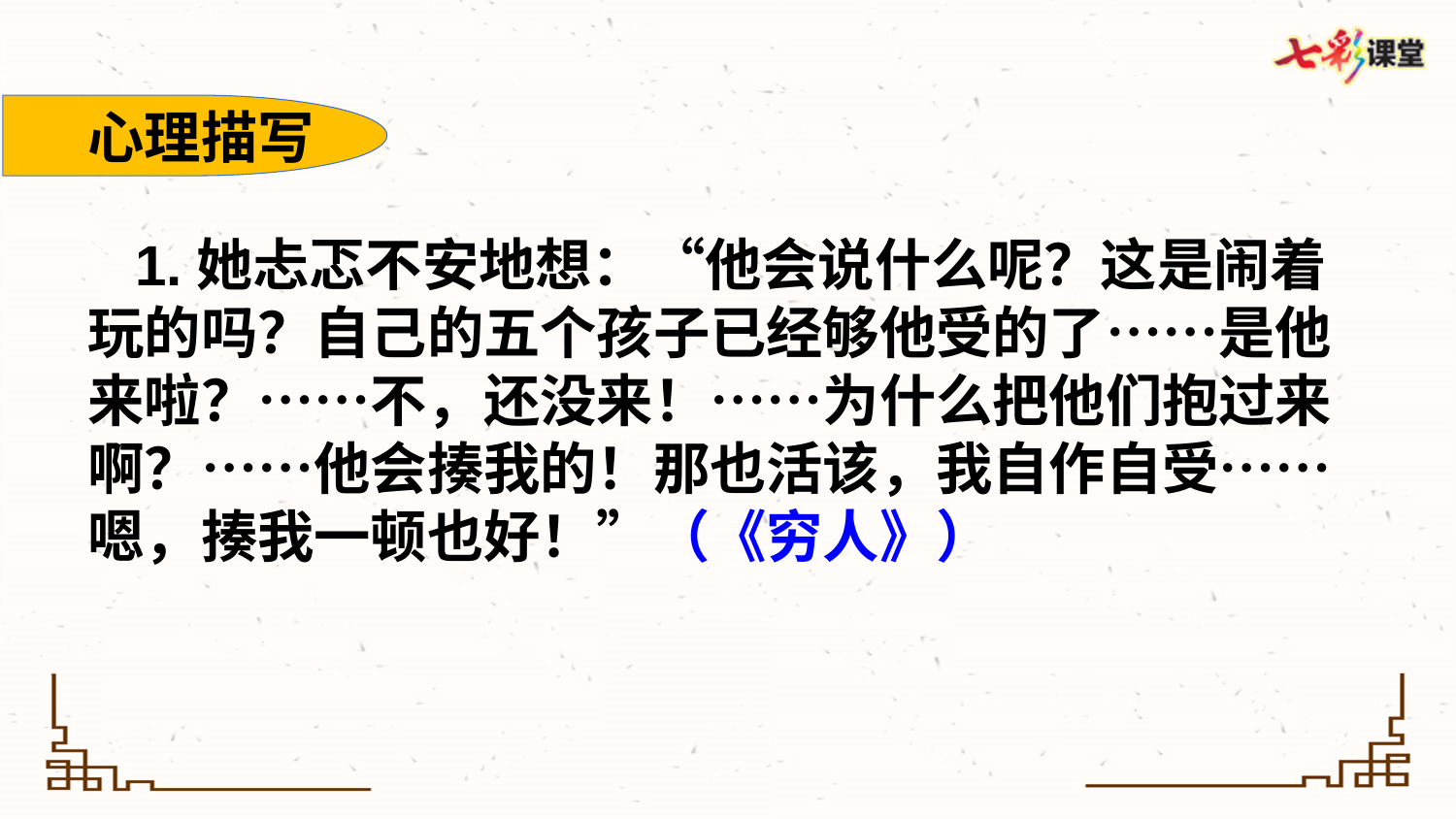

心理描写
   1.她忐忑不安地想：“他会说什么呢？这是闹着玩的吗？自己的五个孩子已经够他受的了……是他来啦？……不，还没来！……为什么把他们抱过来啊？……他会揍我的！那也活该，我自作自受……嗯，揍我一顿也好！”（《穷人》）